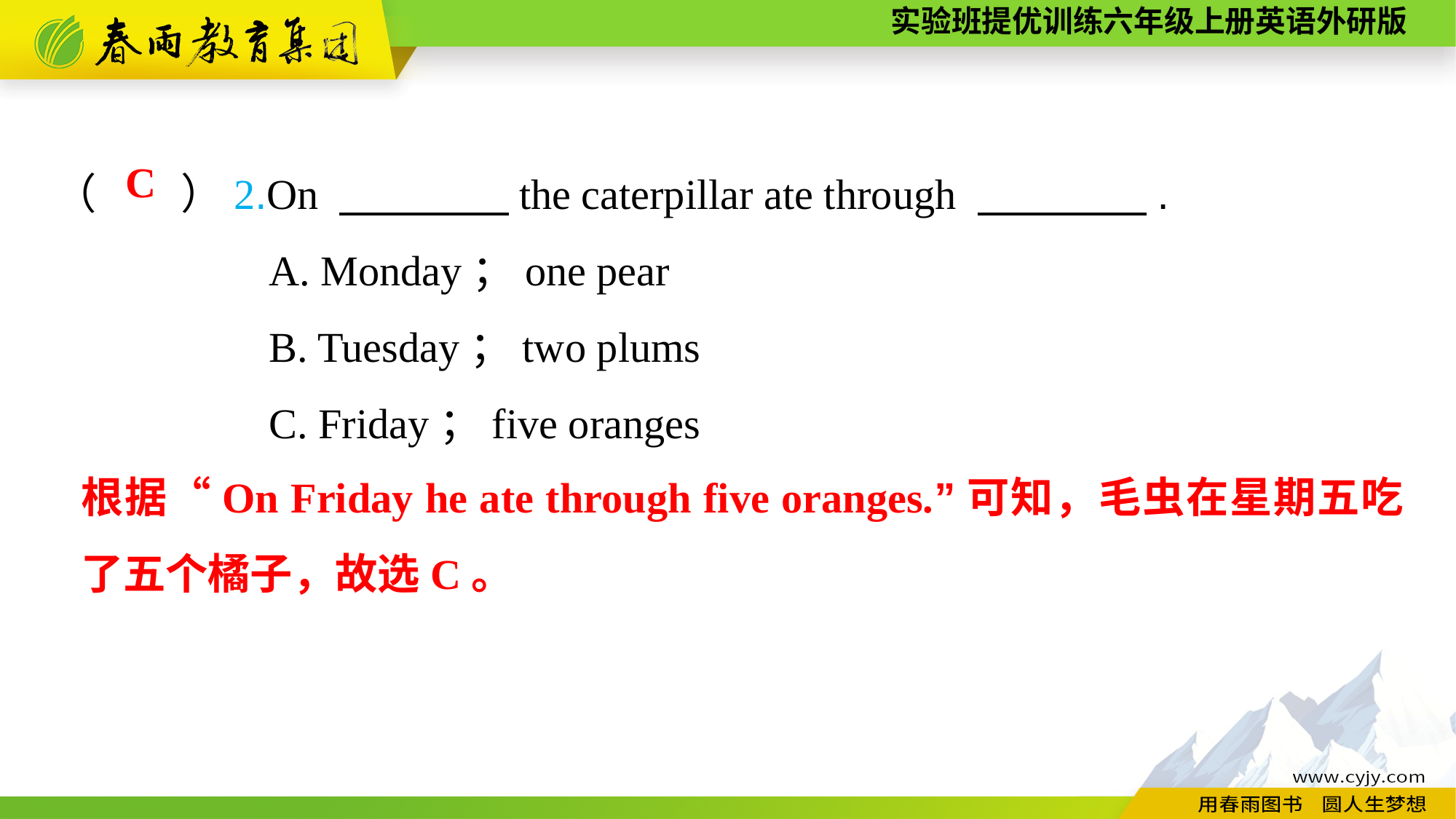

（　　）2.On 　　　　the caterpillar ate through 　　　　.
A. Monday；one pear
B. Tuesday；two plums
C. Friday；five oranges
C
根据“On Friday he ate through five oranges.”可知，毛虫在星期五吃了五个橘子，故选C。